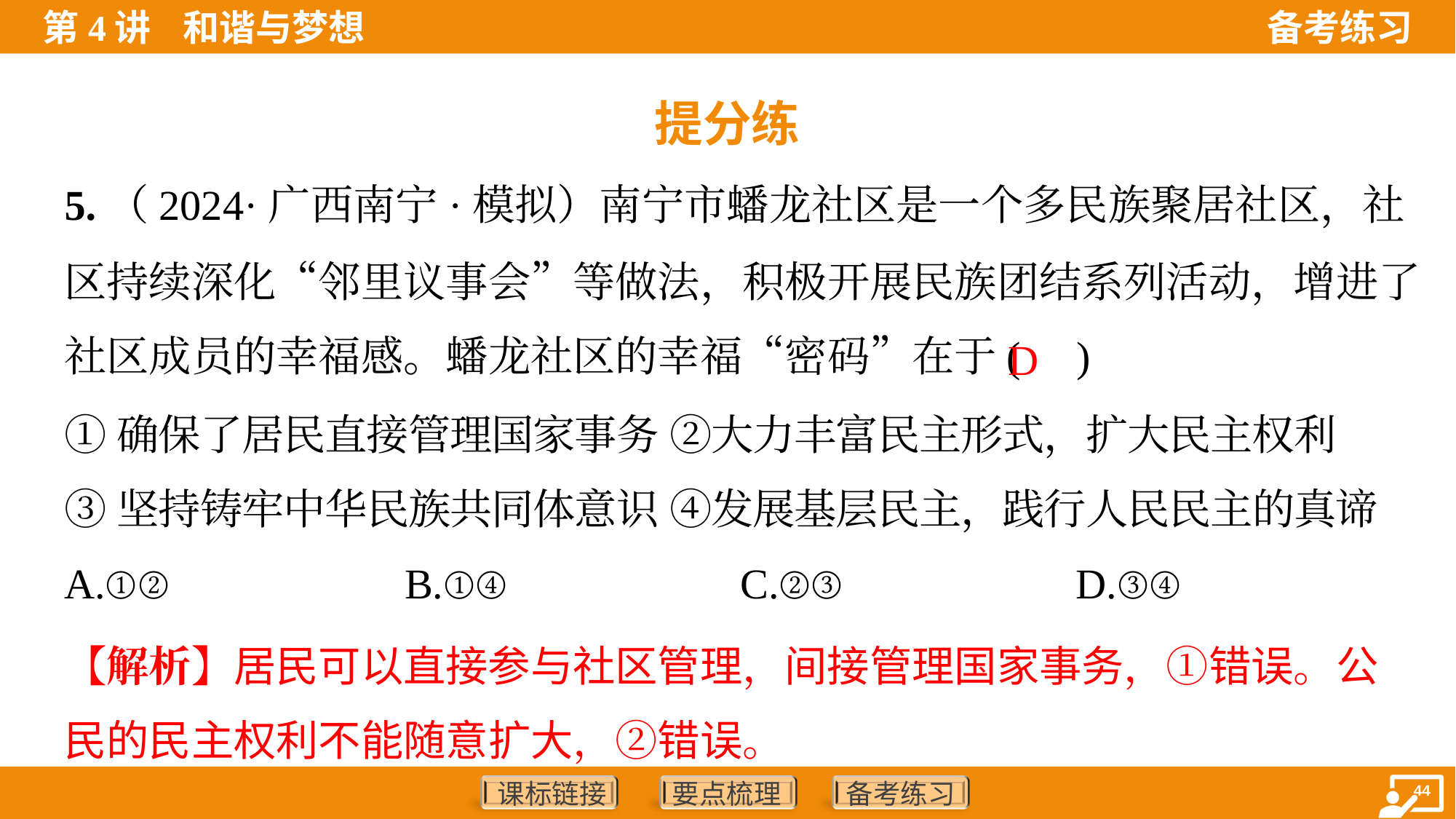

提分练
5.（2024·广西南宁·模拟）南宁市蟠龙社区是一个多民族聚居社区，社
区持续深化“邻里议事会”等做法，积极开展民族团结系列活动，增进了
社区成员的幸福感。蟠龙社区的幸福“密码”在于(     )
D
①确保了居民直接管理国家事务 ②大力丰富民主形式，扩大民主权利
③坚持铸牢中华民族共同体意识 ④发展基层民主，践行人民民主的真谛
A.①②	B.①④	C.②③	D.③④
【解析】居民可以直接参与社区管理，间接管理国家事务，①错误。公
民的民主权利不能随意扩大，②错误。